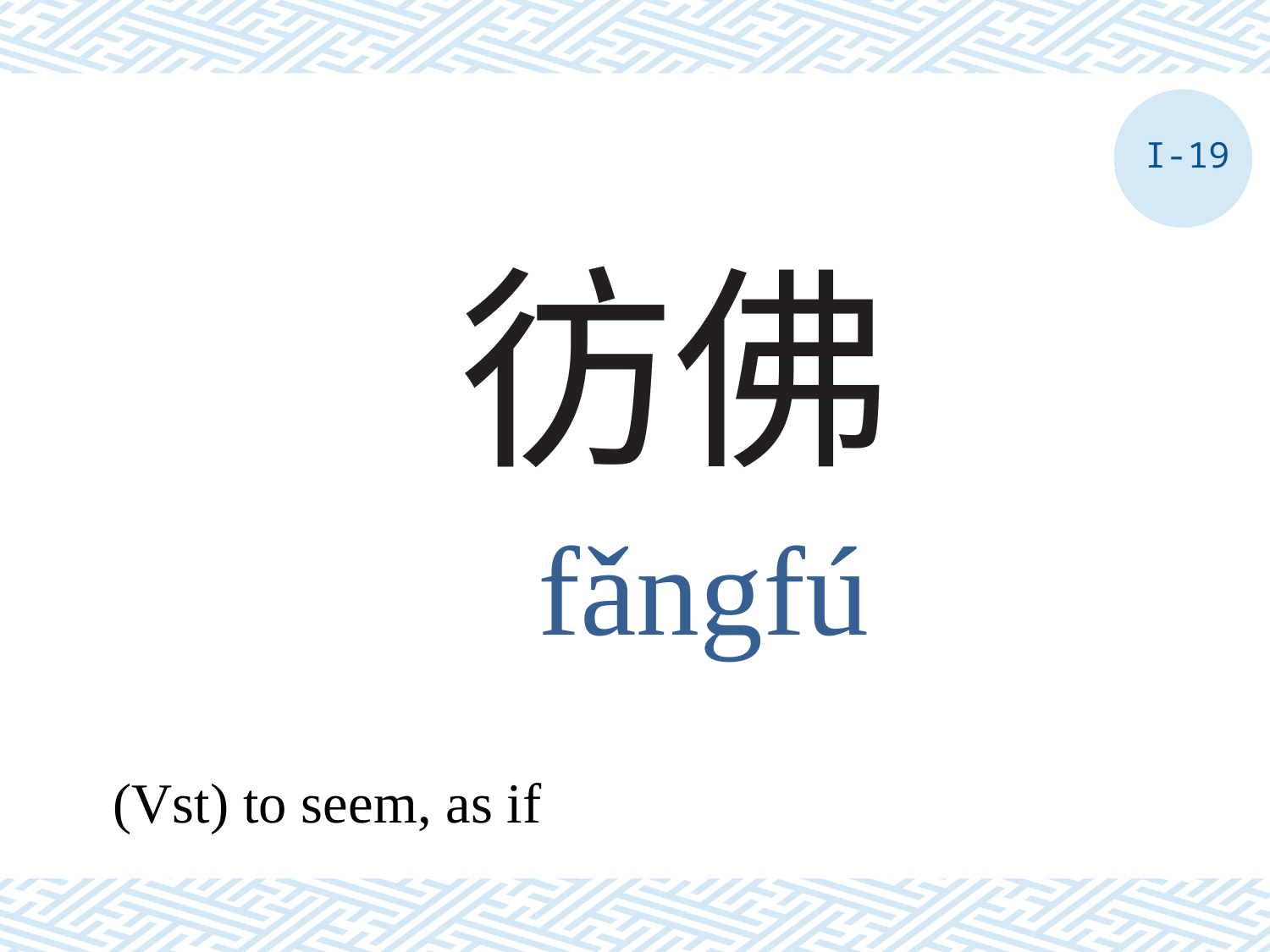

I-19

# 彷佛
fǎngfú
(Vst) to seem, as if